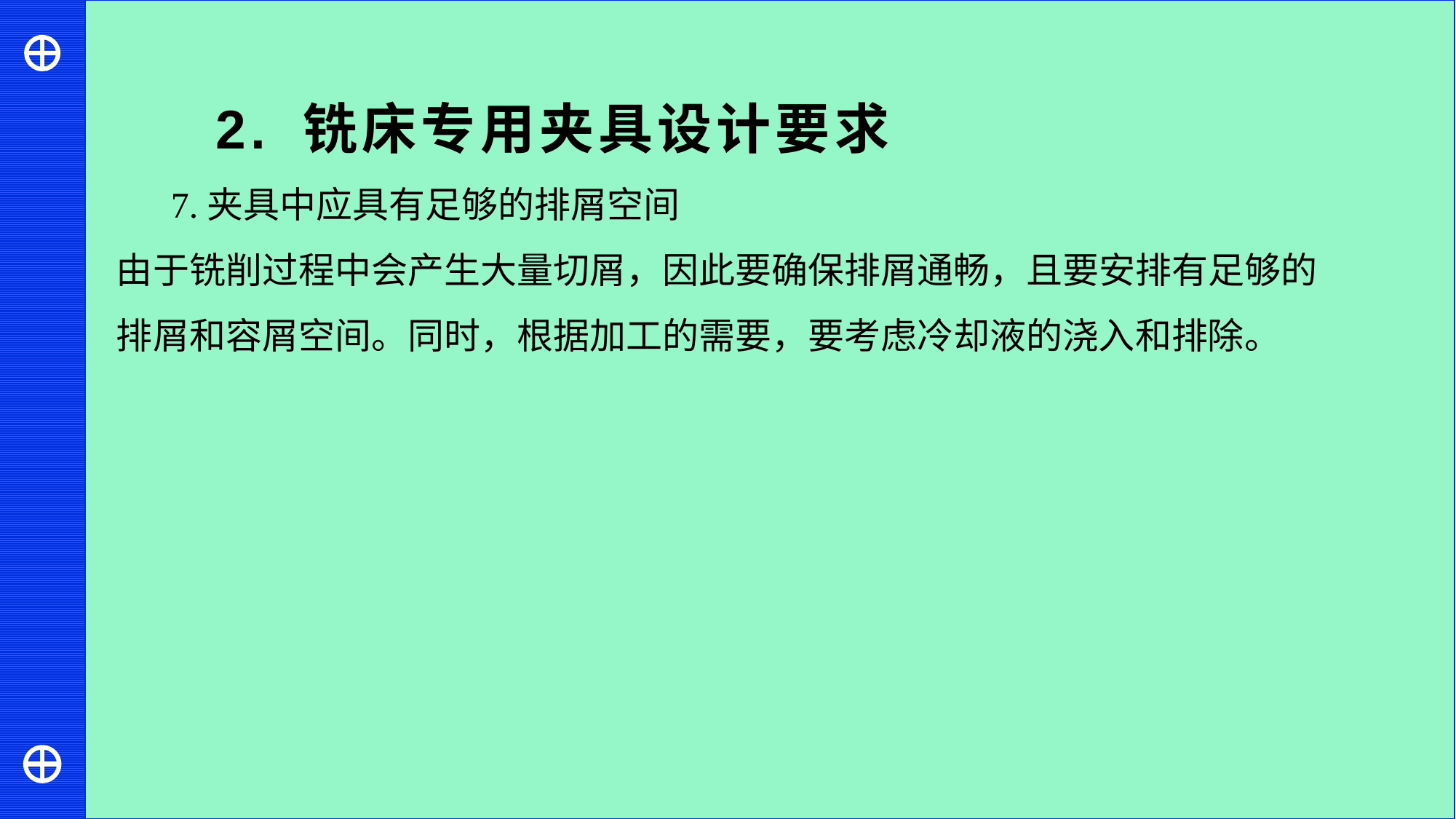

2. 铣床专用夹具设计要求
7.夹具中应具有足够的排屑空间
由于铣削过程中会产生大量切屑，因此要确保排屑通畅，且要安排有足够的排屑和容屑空间。同时，根据加工的需要，要考虑冷却液的浇入和排除。